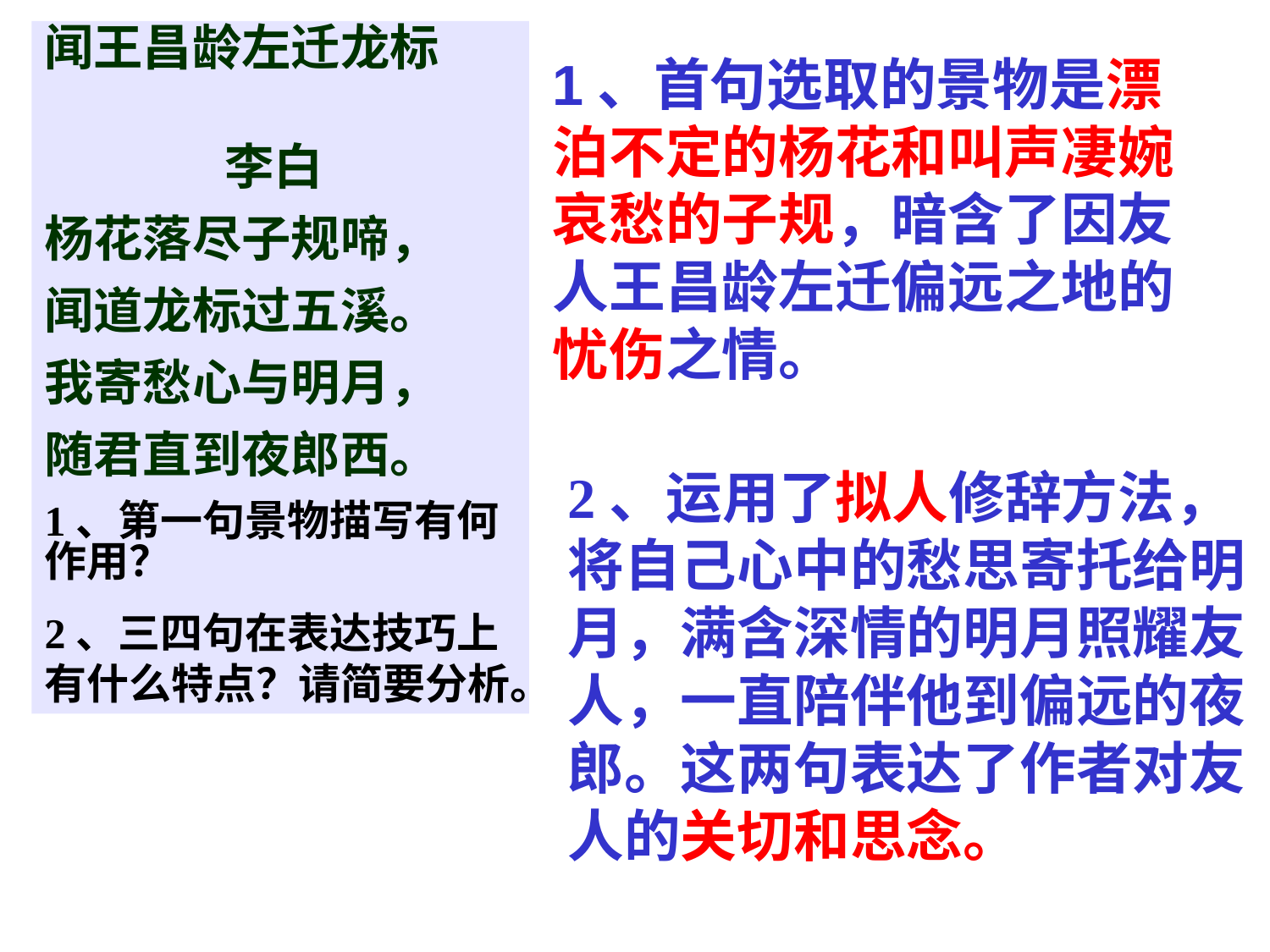

闻王昌龄左迁龙标
               李白
杨花落尽子规啼，
闻道龙标过五溪。
我寄愁心与明月，
随君直到夜郎西。
1、第一句景物描写有何作用？
2、三四句在表达技巧上有什么特点？请简要分析。
1、首句选取的景物是漂泊不定的杨花和叫声凄婉哀愁的子规，暗含了因友人王昌龄左迁偏远之地的忧伤之情。
2、运用了拟人修辞方法，将自己心中的愁思寄托给明月，满含深情的明月照耀友人，一直陪伴他到偏远的夜郎。这两句表达了作者对友人的关切和思念。